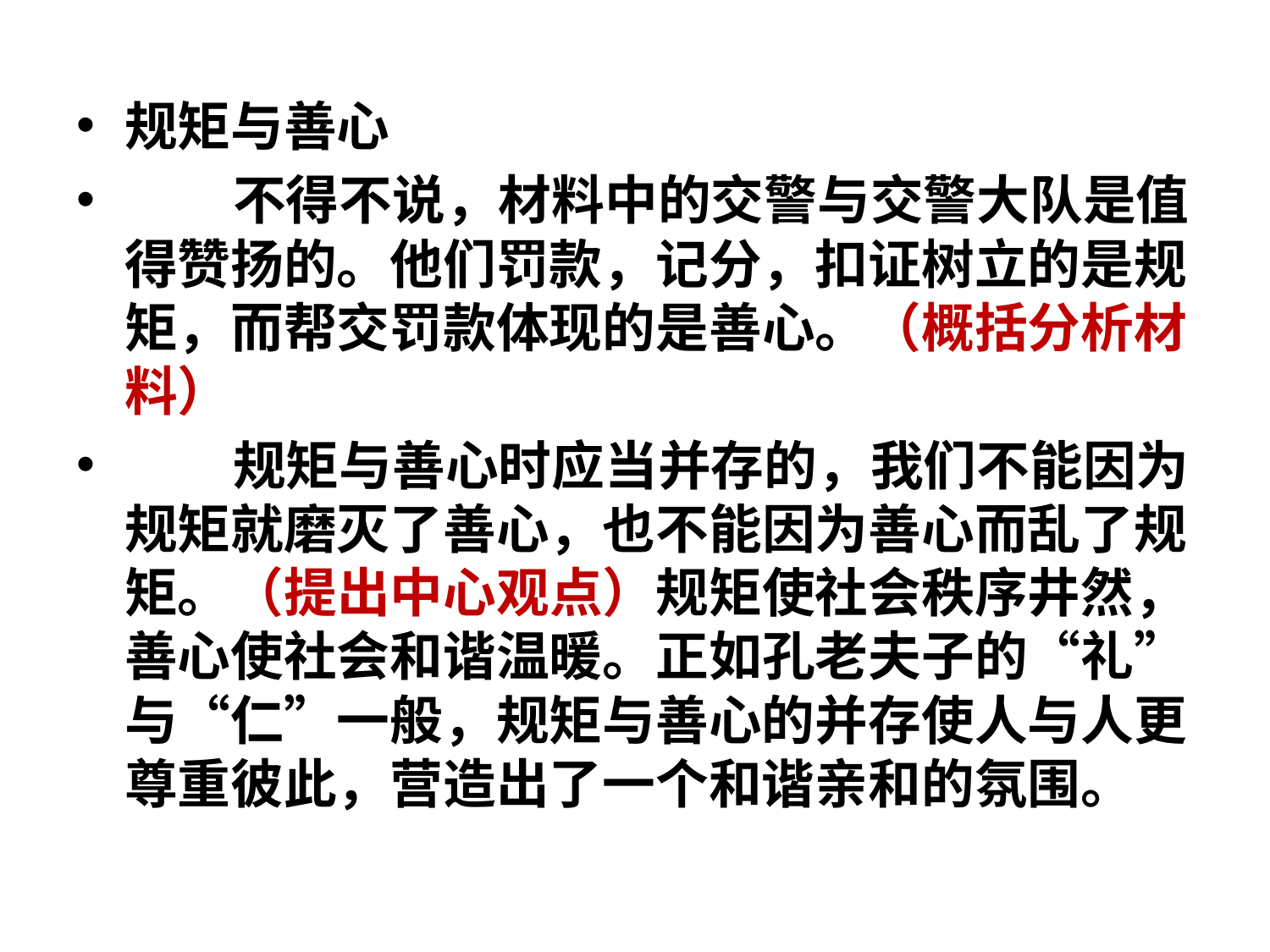

规矩与善心
        不得不说，材料中的交警与交警大队是值得赞扬的。他们罚款，记分，扣证树立的是规矩，而帮交罚款体现的是善心。（概括分析材料）
        规矩与善心时应当并存的，我们不能因为规矩就磨灭了善心，也不能因为善心而乱了规矩。（提出中心观点）规矩使社会秩序井然，善心使社会和谐温暖。正如孔老夫子的“礼”与“仁”一般，规矩与善心的并存使人与人更尊重彼此，营造出了一个和谐亲和的氛围。